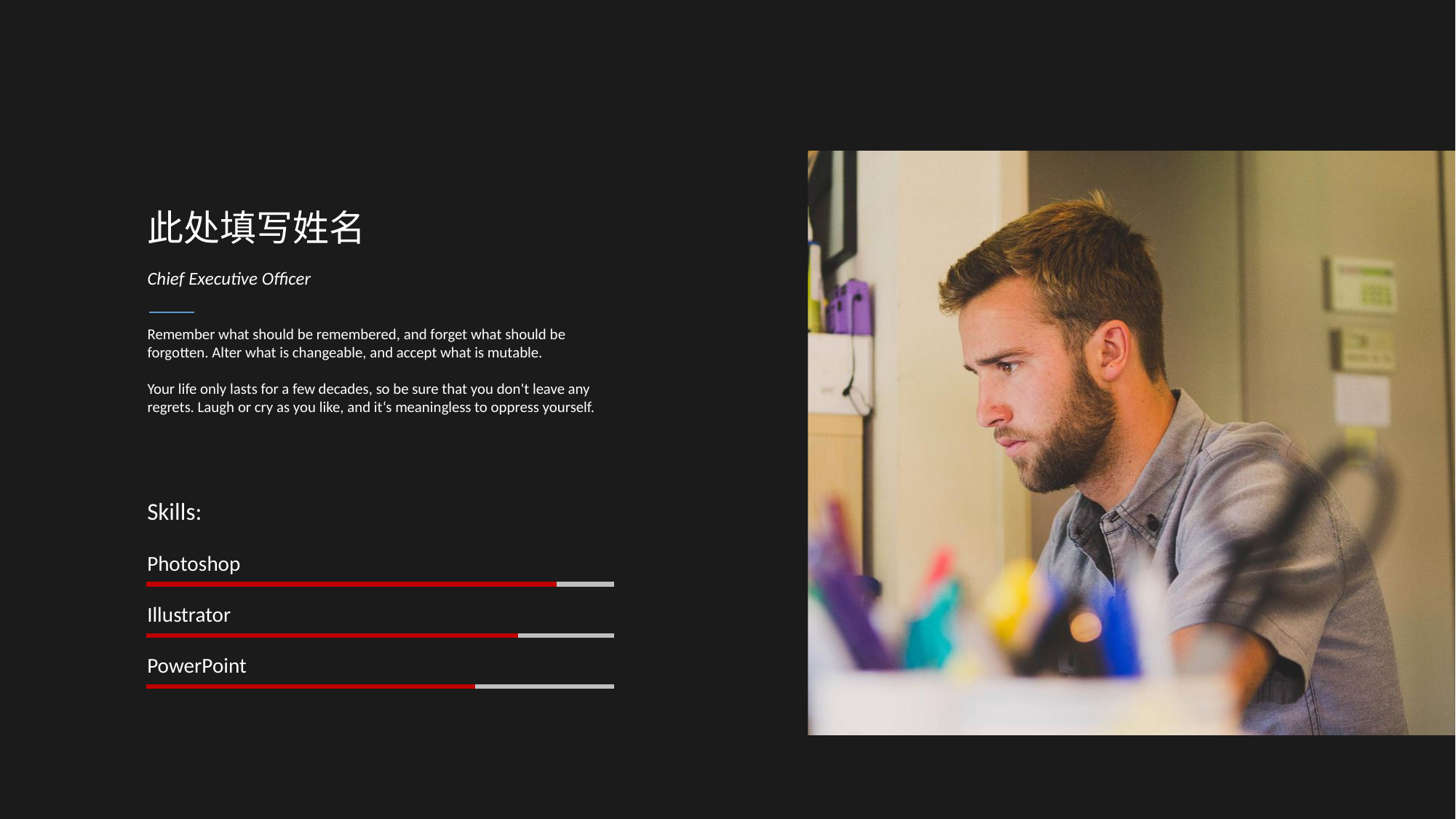

此处填写姓名
Chief Executive Officer

Remember what should be remembered, and forget what should be forgotten. Alter what is changeable, and accept what is mutable.
Your life only lasts for a few decades, so be sure that you don't leave any regrets. Laugh or cry as you like, and it‘s meaningless to oppress yourself.
Skills:
Photoshop
Illustrator
PowerPoint